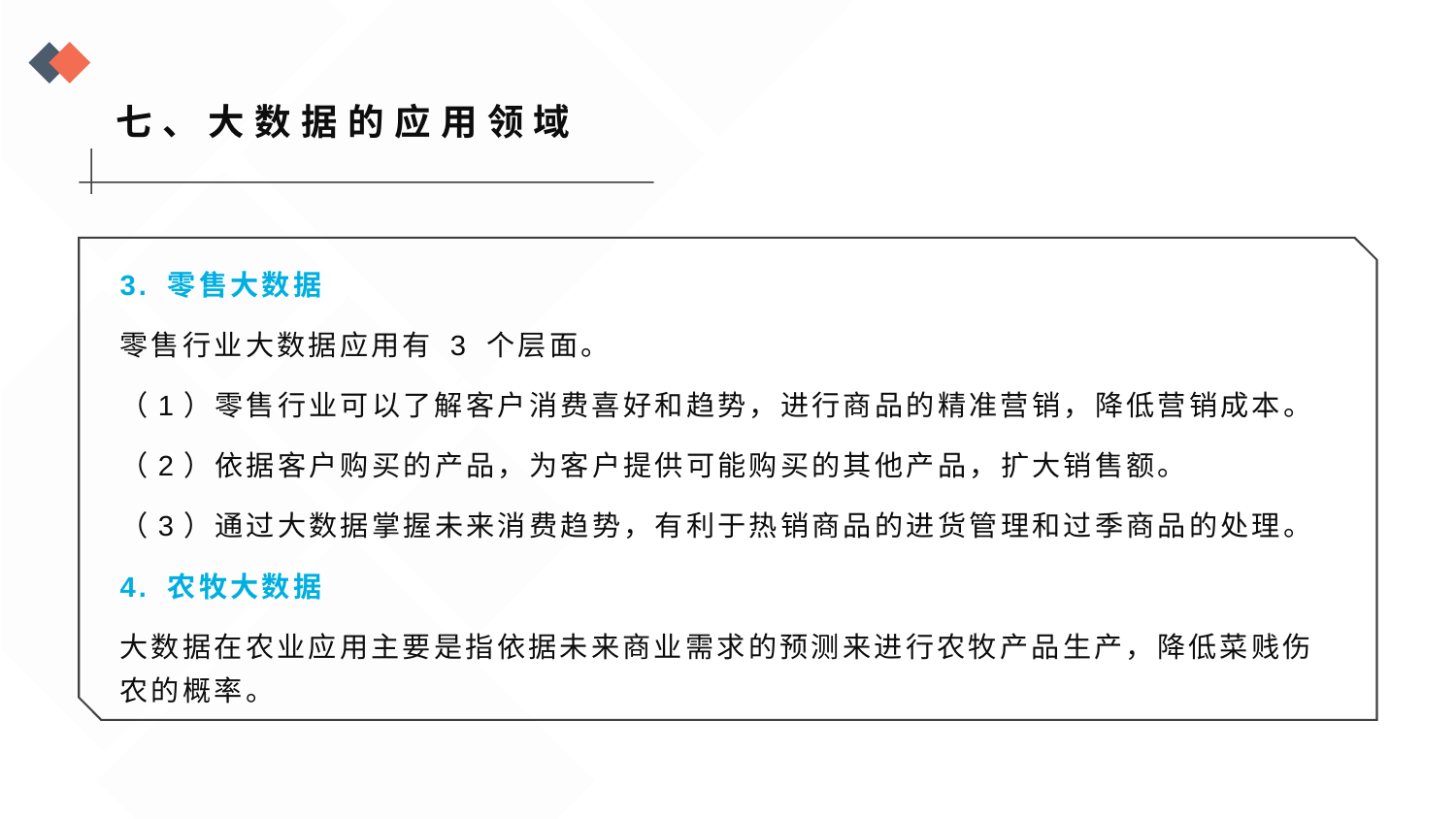

七、大数据的应用领域

3. 零售大数据
零售行业大数据应用有 3 个层面。
（1）零售行业可以了解客户消费喜好和趋势，进行商品的精准营销，降低营销成本。
（2）依据客户购买的产品，为客户提供可能购买的其他产品，扩大销售额。
（3）通过大数据掌握未来消费趋势，有利于热销商品的进货管理和过季商品的处理。
4. 农牧大数据
大数据在农业应用主要是指依据未来商业需求的预测来进行农牧产品生产，降低菜贱伤农的概率。